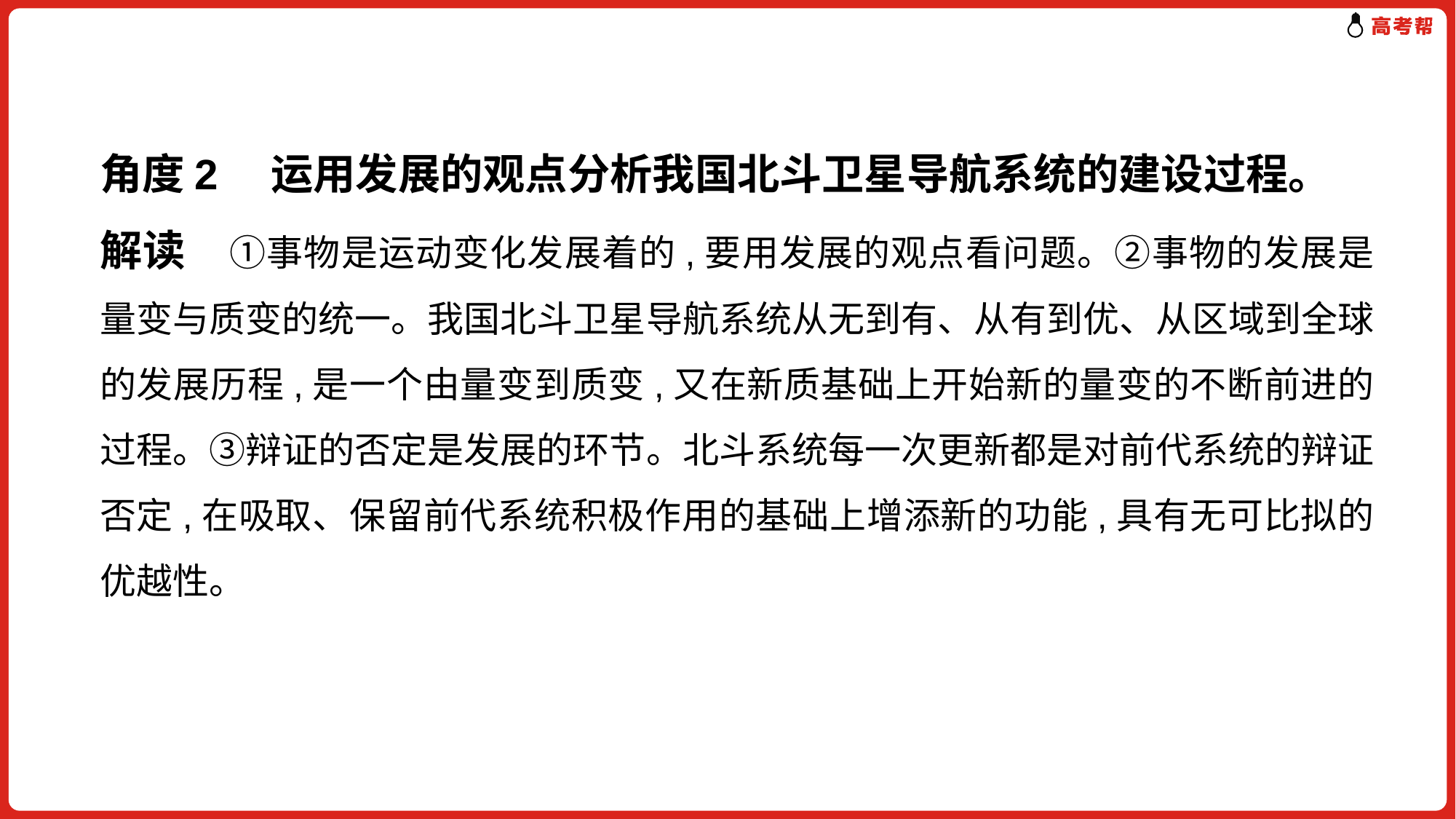

角度2　运用发展的观点分析我国北斗卫星导航系统的建设过程。
解读　①事物是运动变化发展着的,要用发展的观点看问题。②事物的发展是量变与质变的统一。我国北斗卫星导航系统从无到有、从有到优、从区域到全球的发展历程,是一个由量变到质变,又在新质基础上开始新的量变的不断前进的过程。③辩证的否定是发展的环节。北斗系统每一次更新都是对前代系统的辩证否定,在吸取、保留前代系统积极作用的基础上增添新的功能,具有无可比拟的优越性。